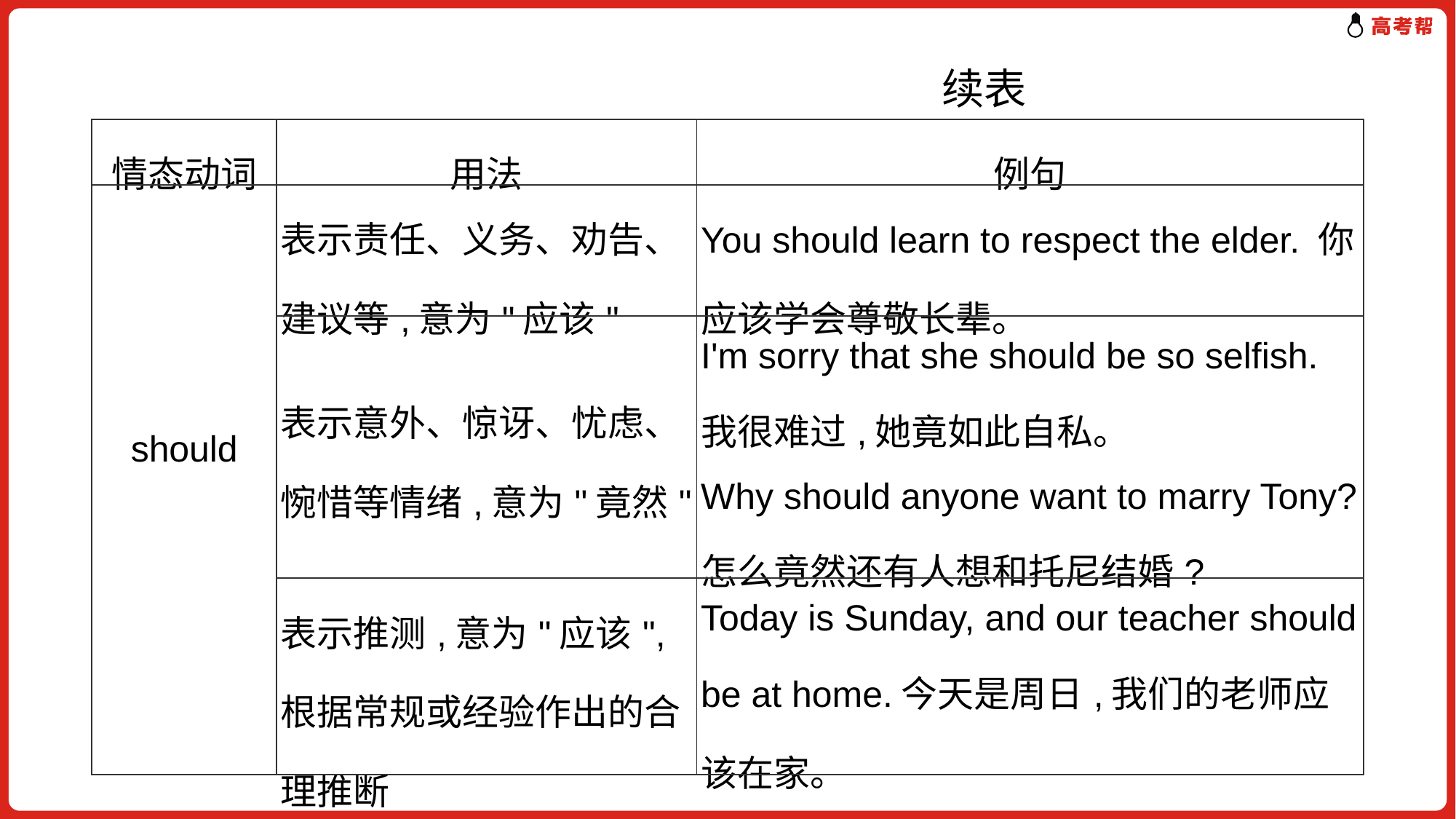

续表
| 情态动词 | 用法 | 例句 |
| --- | --- | --- |
| should | 表示责任、义务、劝告、建议等,意为"应该" | You should learn to respect the elder. 你应该学会尊敬长辈。 |
|  | 表示意外、惊讶、忧虑、惋惜等情绪,意为"竟然" | I'm sorry that she should be so selfish. 我很难过,她竟如此自私。 Why should anyone want to marry Tony?怎么竟然还有人想和托尼结婚? |
|  | 表示推测,意为"应该",根据常规或经验作出的合理推断 | Today is Sunday, and our teacher should be at home.今天是周日,我们的老师应该在家。 |